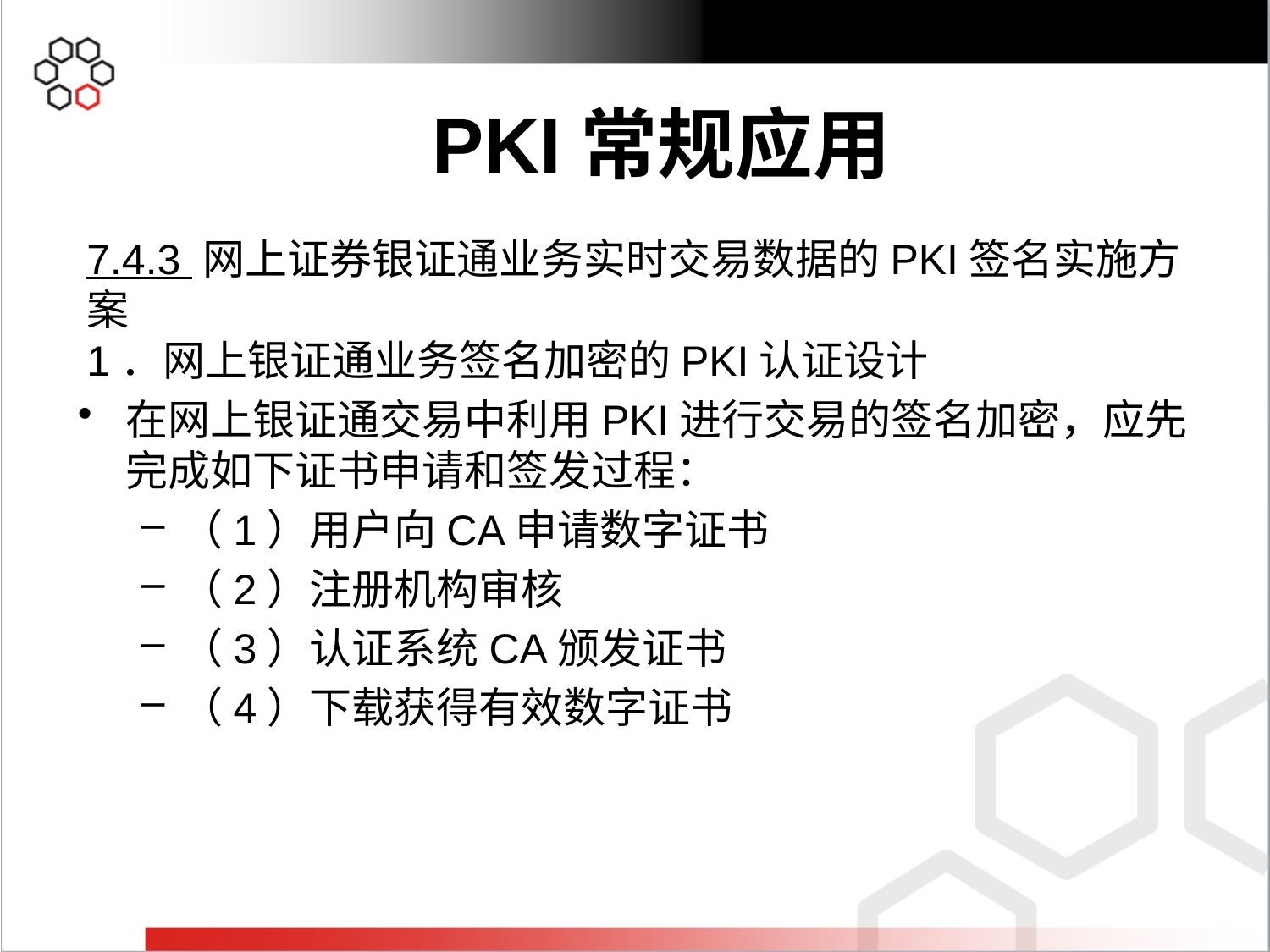

7.4.3 网上证券银证通业务实时交易数据的PKI签名实施方案
1．网上银证通业务签名加密的PKI认证设计
在网上银证通交易中利用PKI进行交易的签名加密，应先完成如下证书申请和签发过程：
（1）用户向CA申请数字证书
（2）注册机构审核
（3）认证系统CA颁发证书
（4）下载获得有效数字证书